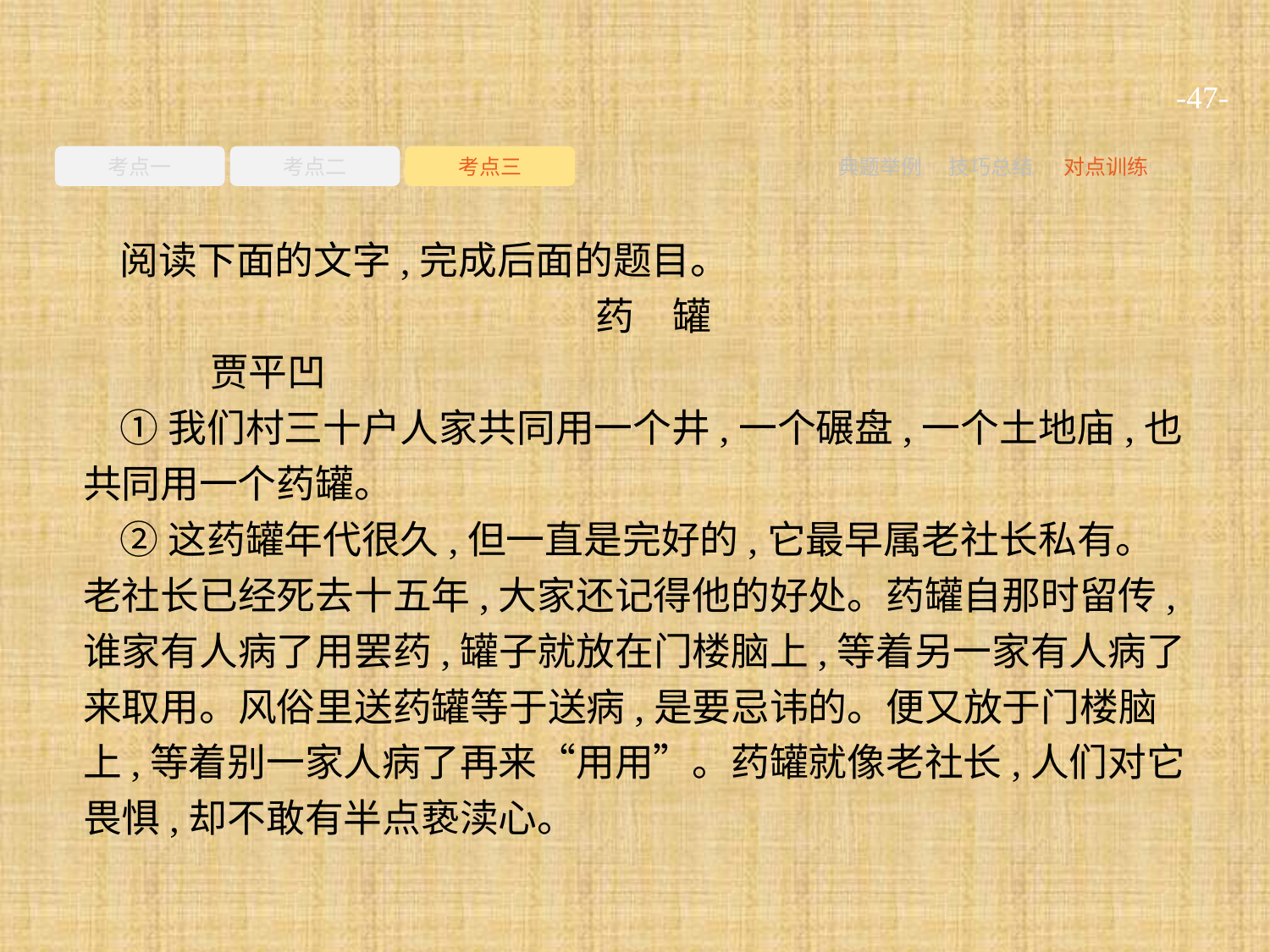

-47-
考点一
考点二
考点三
典题举例
技巧总结
对点训练
阅读下面的文字,完成后面的题目。
药　罐
	贾平凹
①我们村三十户人家共同用一个井,一个碾盘,一个土地庙,也共同用一个药罐。
②这药罐年代很久,但一直是完好的,它最早属老社长私有。老社长已经死去十五年,大家还记得他的好处。药罐自那时留传,谁家有人病了用罢药,罐子就放在门楼脑上,等着另一家有人病了来取用。风俗里送药罐等于送病,是要忌讳的。便又放于门楼脑上,等着别一家人病了再来“用用”。药罐就像老社长,人们对它畏惧,却不敢有半点亵渎心。